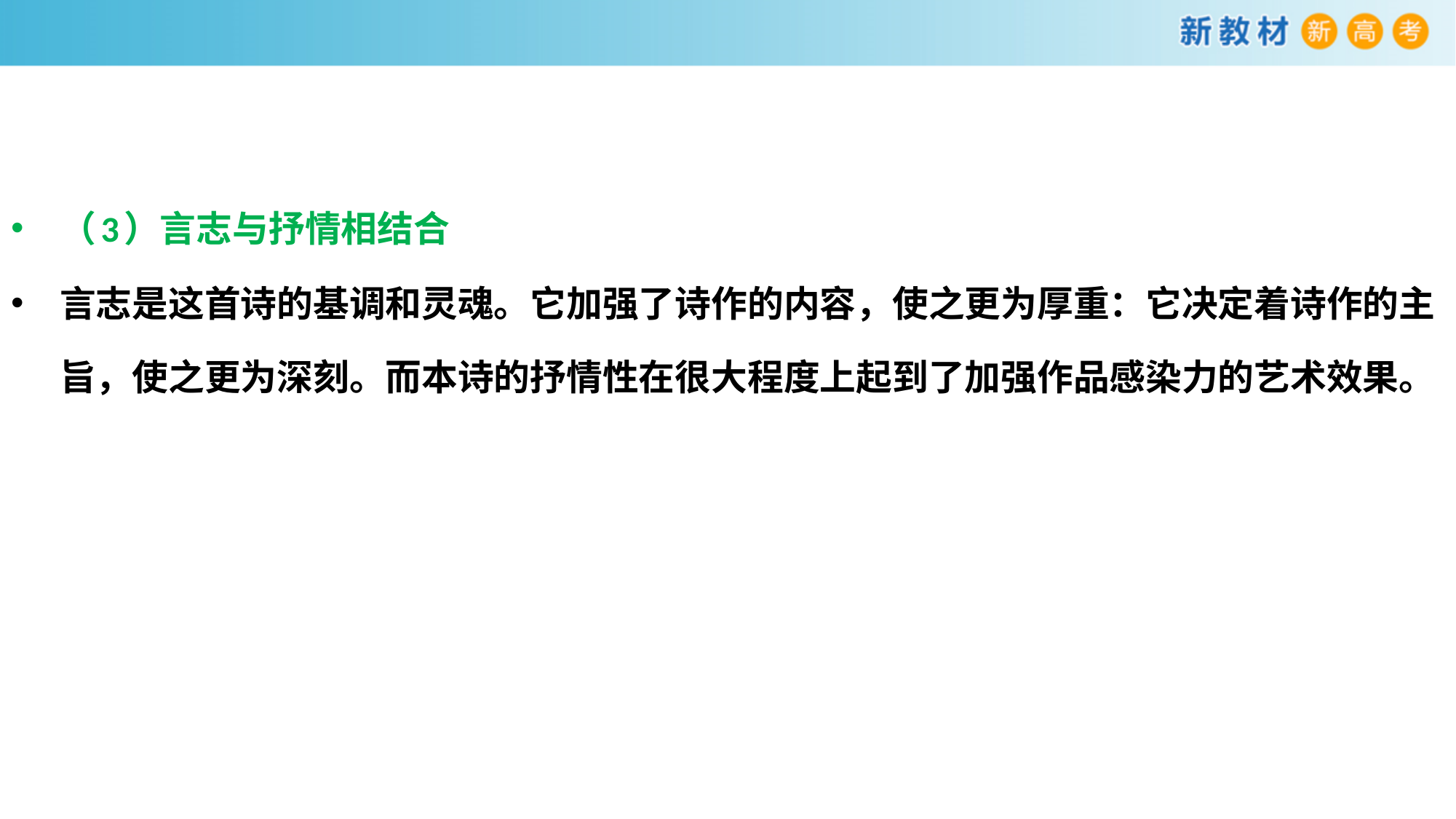

（3）言志与抒情相结合
言志是这首诗的基调和灵魂。它加强了诗作的内容，使之更为厚重：它决定着诗作的主旨，使之更为深刻。而本诗的抒情性在很大程度上起到了加强作品感染力的艺术效果。